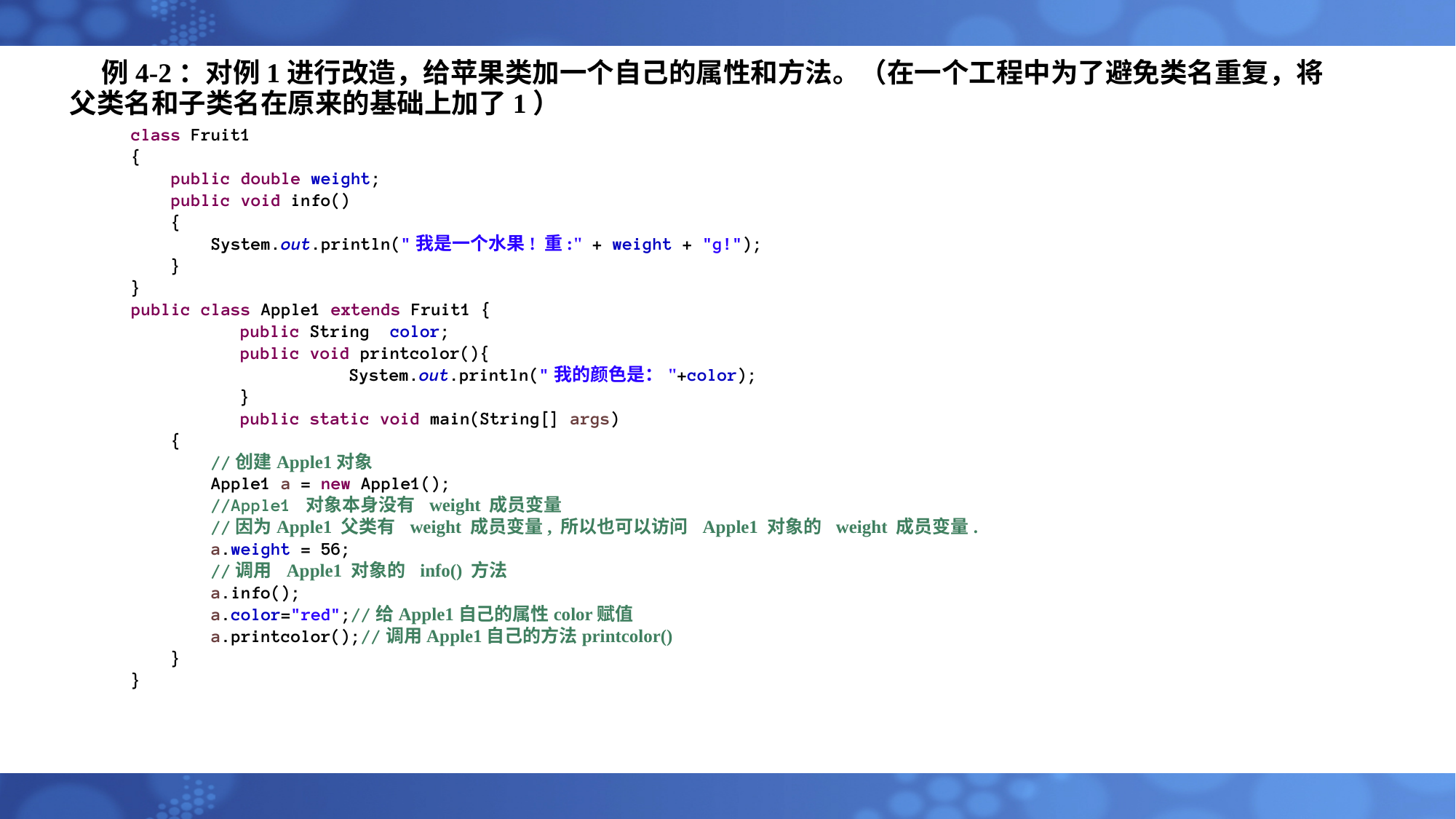

# 例4-2：对例1进行改造，给苹果类加一个自己的属性和方法。（在一个工程中为了避免类名重复，将父类名和子类名在原来的基础上加了1）
class Fruit1
{
    public double weight;
    public void info()
    {
        System.out.println("我是一个水果! 重:" + weight + "g!");
    }
}
public class Apple1 extends Fruit1 {
	public String  color;
	public void printcolor(){
		System.out.println("我的颜色是："+color);
	}
	public static void main(String[] args)
    {
        //创建Apple1对象
        Apple1 a = new Apple1();
        //Apple1 对象本身没有 weight 成员变量
        //因为Apple1 父类有 weight 成员变量, 所以也可以访问 Apple1 对象的 weight 成员变量.
        a.weight = 56;
        //调用 Apple1 对象的 info() 方法
        a.info();
        a.color="red";//给Apple1自己的属性color赋值
        a.printcolor();//调用Apple1自己的方法printcolor()
    }
}